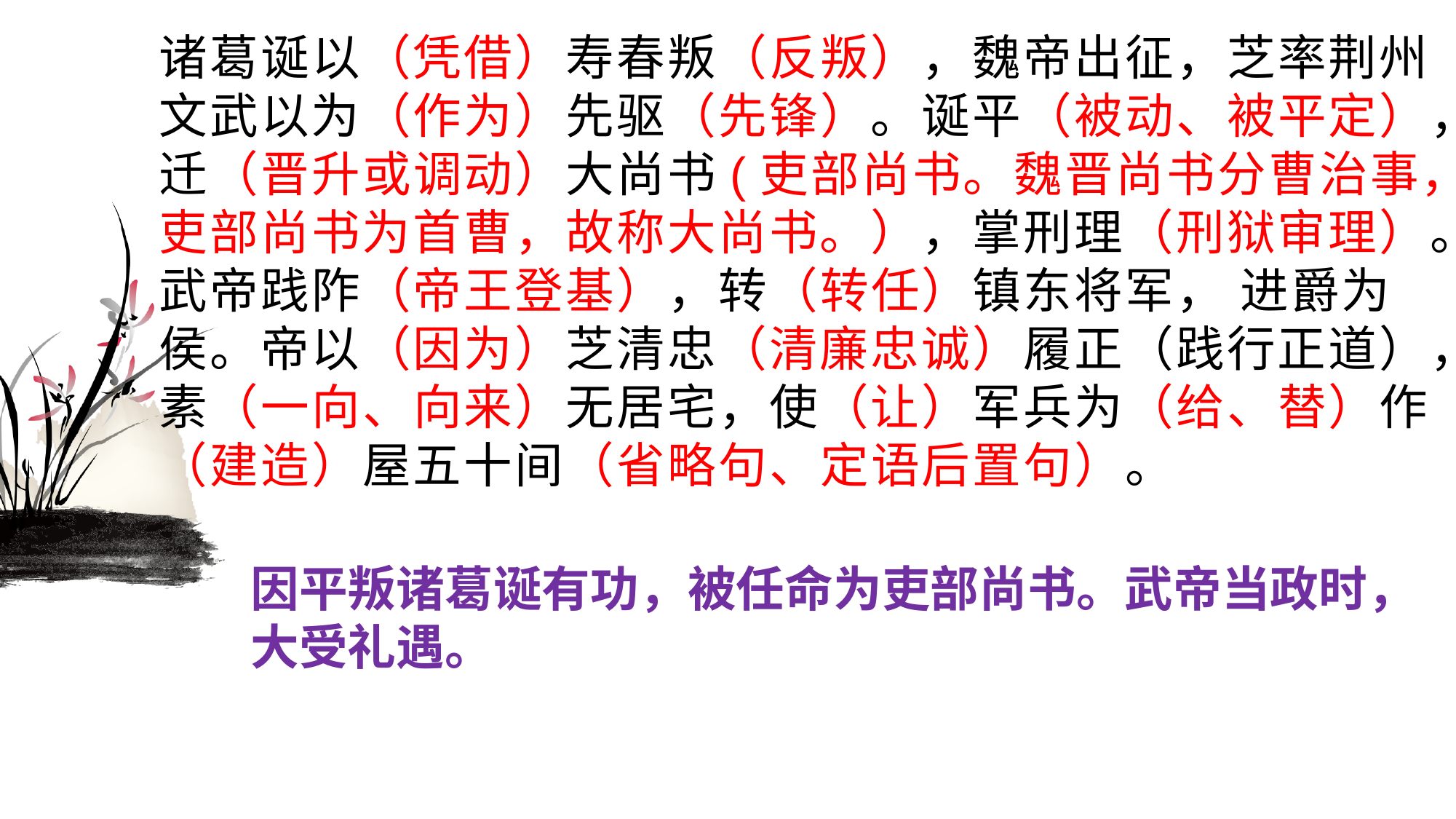

# 诸葛诞以（凭借）寿春叛（反叛），魏帝出征，芝率荆州文武以为（作为）先驱（先锋）。诞平（被动、被平定），迁（晋升或调动）大尚书(吏部尚书。魏晋尚书分曹治事，吏部尚书为首曹，故称大尚书。），掌刑理（刑狱审理）。武帝践阼（帝王登基），转（转任）镇东将军， 进爵为侯。帝以（因为）芝清忠（清廉忠诚）履正（践行正道），素（一向、向来）无居宅，使（让）军兵为（给、替）作（建造）屋五十间（省略句、定语后置句）。
因平叛诸葛诞有功，被任命为吏部尚书。武帝当政时，
大受礼遇。